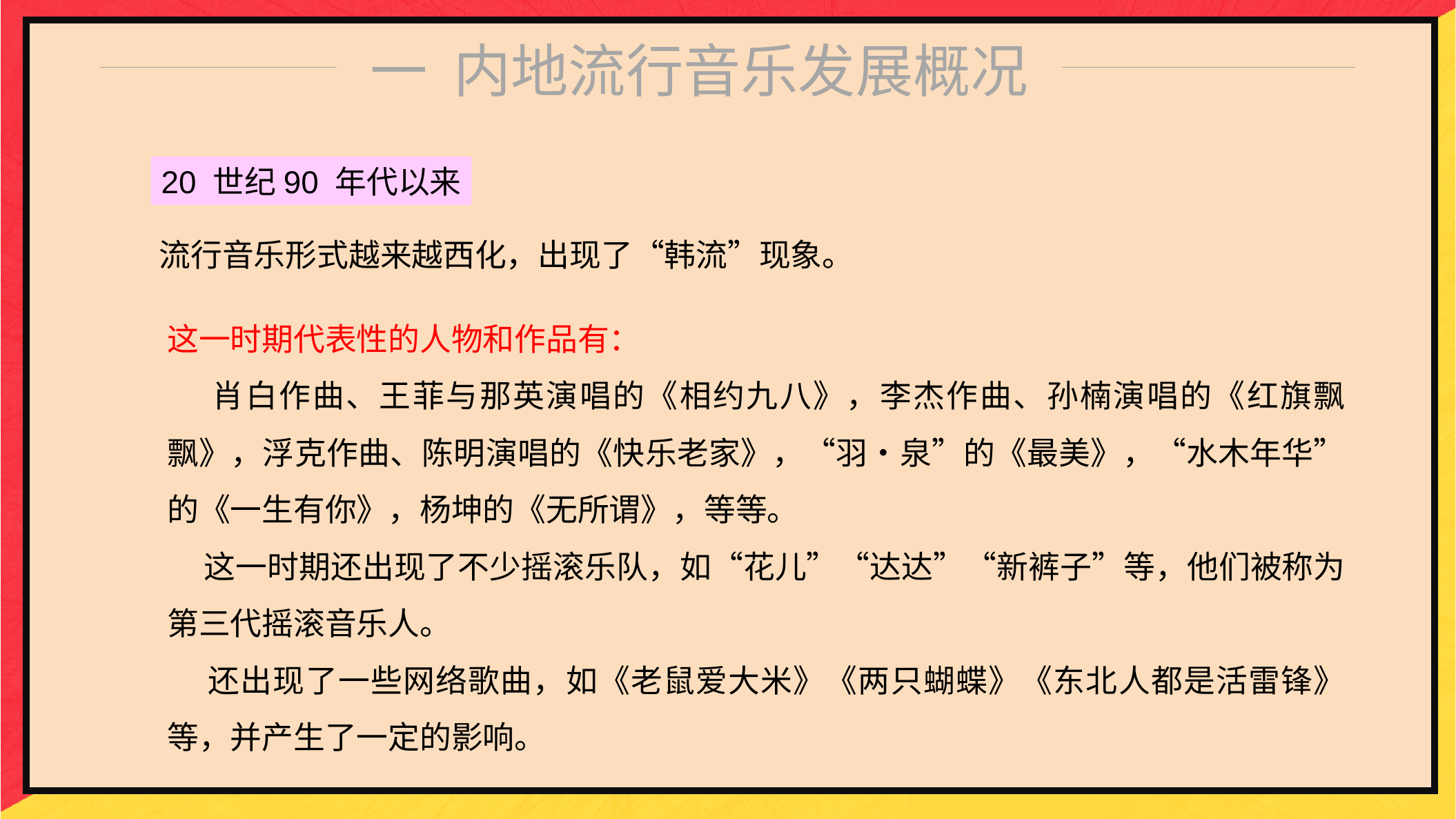

一  内地流行音乐发展概况
20 世纪90 年代以来
流行音乐形式越来越西化，出现了“韩流”现象。
这一时期代表性的人物和作品有：
    肖白作曲、王菲与那英演唱的《相约九八》，李杰作曲、孙楠演唱的《红旗飘飘》，浮克作曲、陈明演唱的《快乐老家》，“羽•泉”的《最美》，“水木年华”的《一生有你》，杨坤的《无所谓》，等等。
    这一时期还出现了不少摇滚乐队，如“花儿”“达达”“新裤子”等，他们被称为第三代摇滚音乐人。
    还出现了一些网络歌曲，如《老鼠爱大米》《两只蝴蝶》《东北人都是活雷锋》等，并产生了一定的影响。